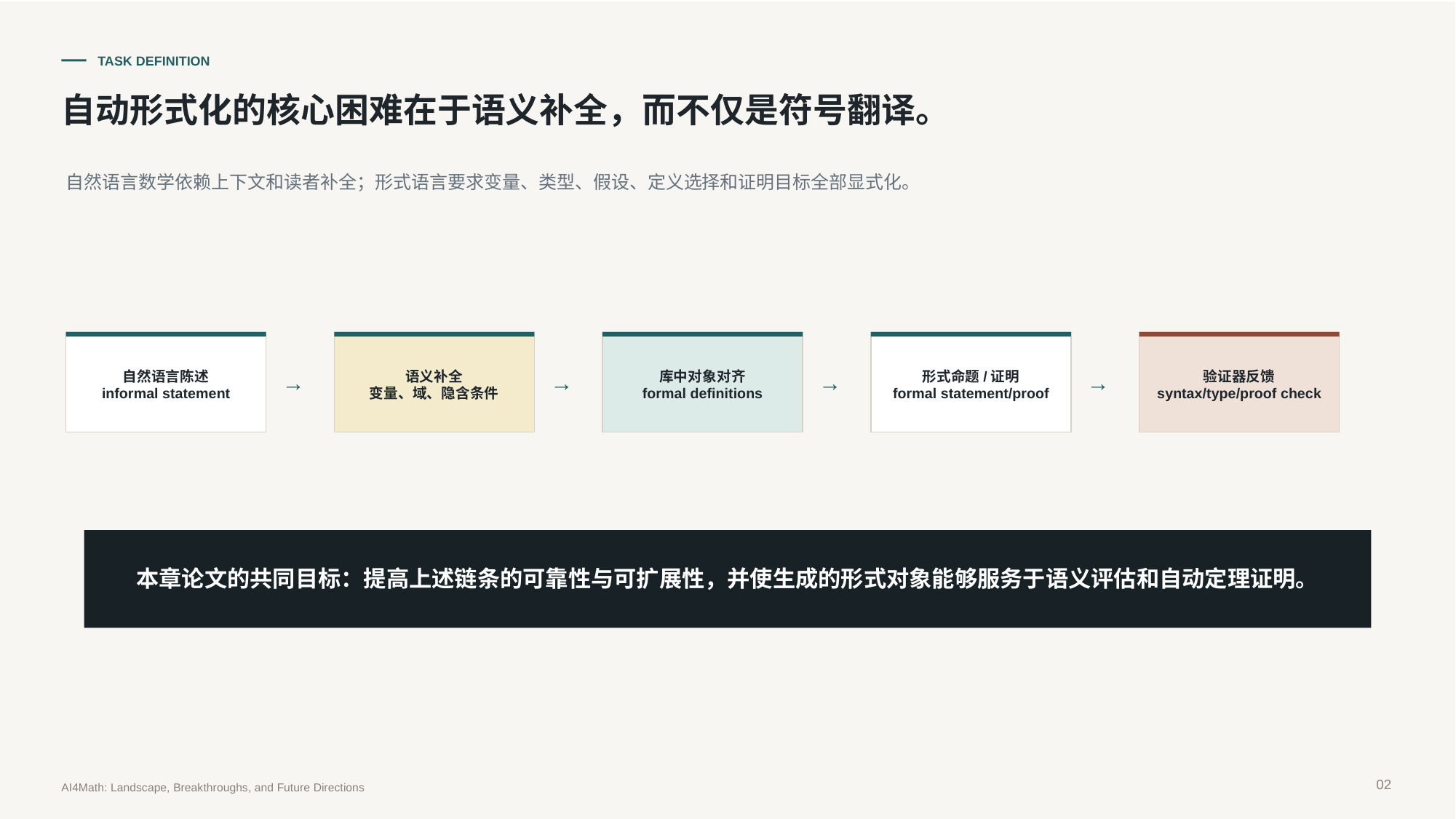

TASK DEFINITION

自动形式化的核心困难在于语义补全，而不仅是符号翻译。
自然语言数学依赖上下文和读者补全；形式语言要求变量、类型、假设、定义选择和证明目标全部显式化。

自然语言陈述
informal statement
语义补全
变量、域、隐含条件
库中对象对齐
formal definitions
形式命题/证明
formal statement/proof
验证器反馈
syntax/type/proof check
→
→
→
→

本章论文的共同目标：提高上述链条的可靠性与可扩展性，并使生成的形式对象能够服务于语义评估和自动定理证明。
02
AI4Math: Landscape, Breakthroughs, and Future Directions